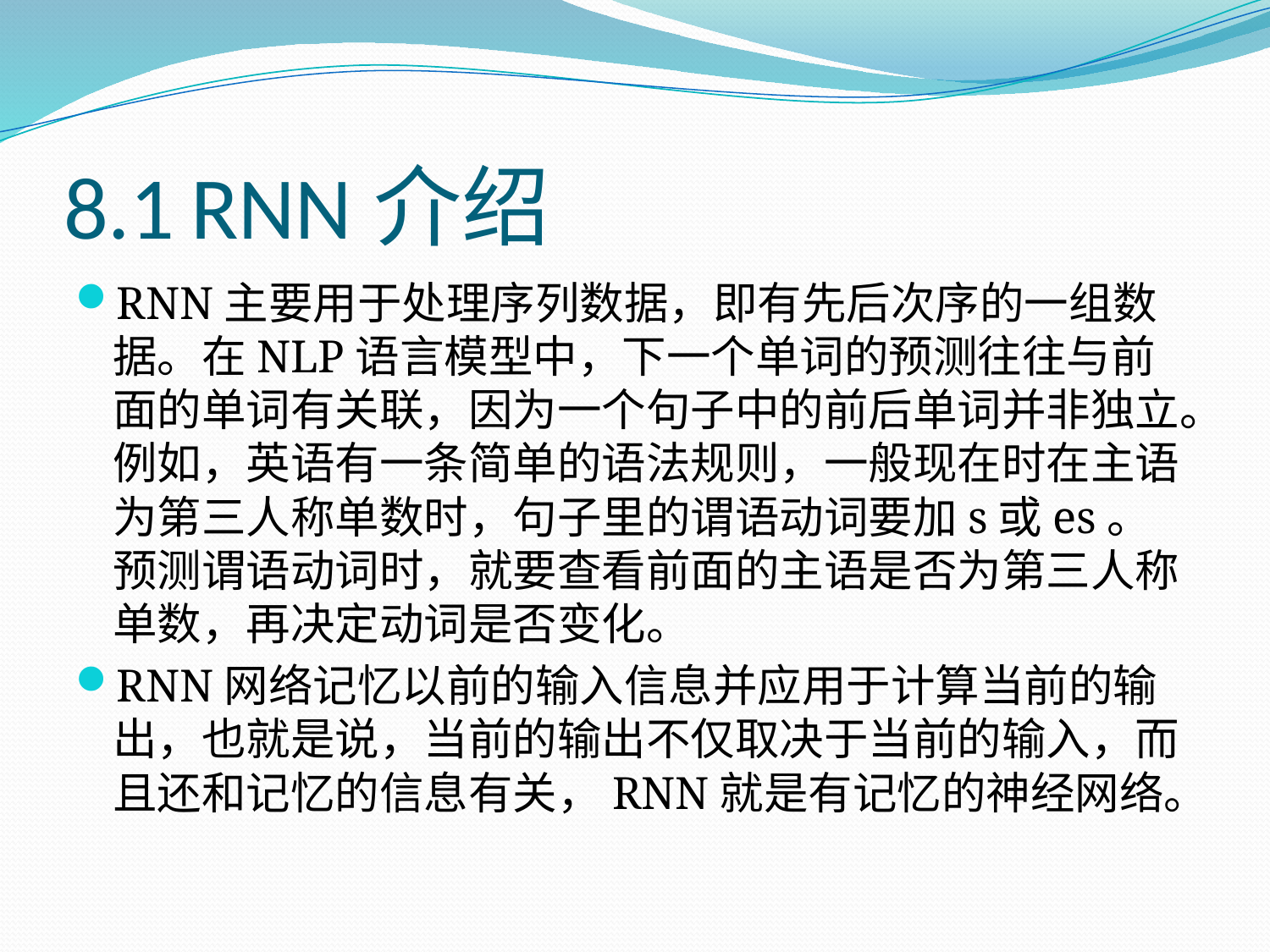

# 8.1	RNN介绍
RNN主要用于处理序列数据，即有先后次序的一组数据。在NLP语言模型中，下一个单词的预测往往与前面的单词有关联，因为一个句子中的前后单词并非独立。例如，英语有一条简单的语法规则，一般现在时在主语为第三人称单数时，句子里的谓语动词要加s或es。预测谓语动词时，就要查看前面的主语是否为第三人称单数，再决定动词是否变化。
RNN网络记忆以前的输入信息并应用于计算当前的输出，也就是说，当前的输出不仅取决于当前的输入，而且还和记忆的信息有关，RNN就是有记忆的神经网络。